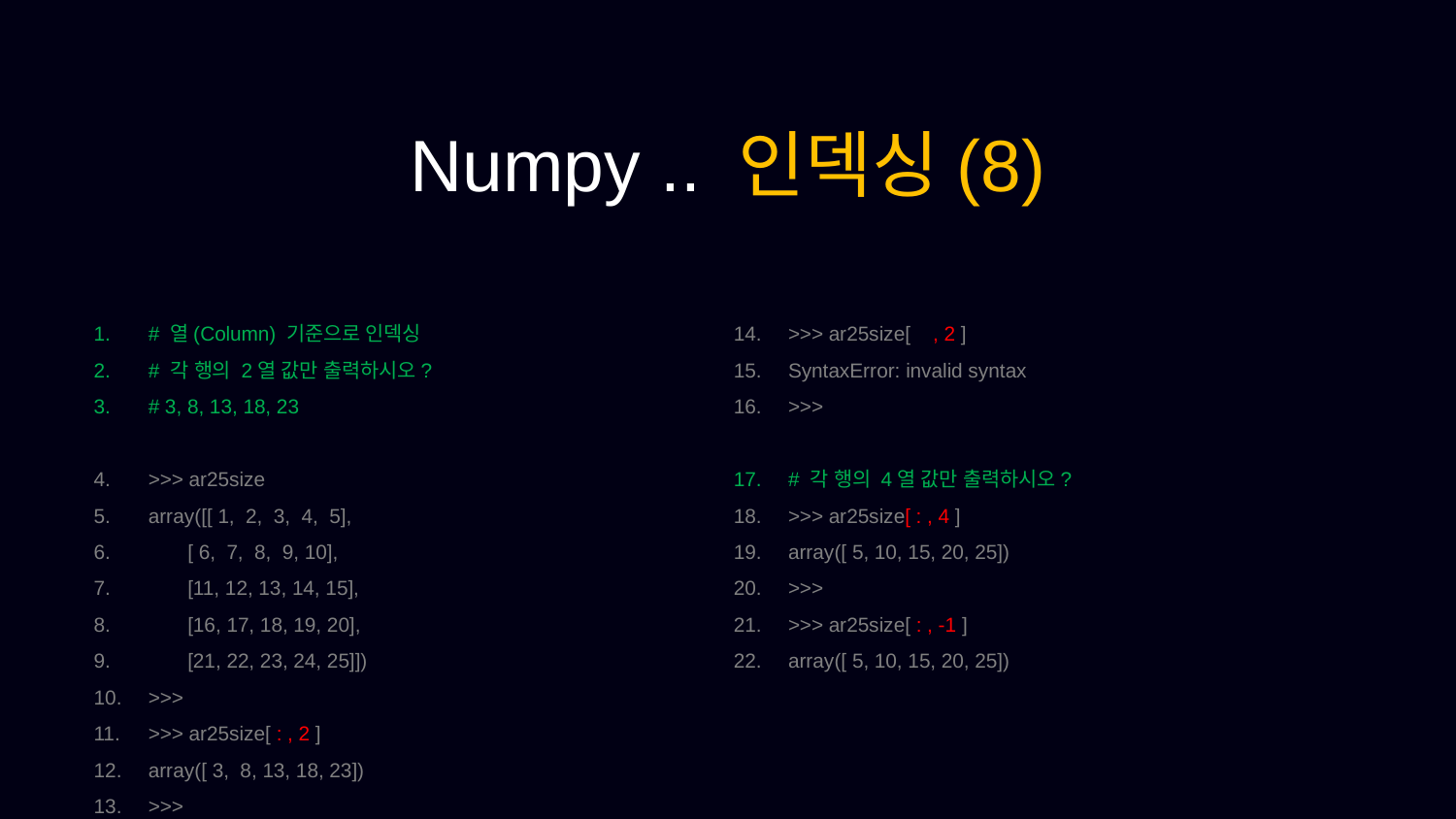

Numpy .. 인덱싱(8)
# 열(Column) 기준으로 인덱싱
# 각 행의 2열 값만 출력하시오?
# 3, 8, 13, 18, 23

>>> ar25size
array([[ 1,  2,  3,  4,  5],
       [ 6,  7,  8,  9, 10],
       [11, 12, 13, 14, 15],
       [16, 17, 18, 19, 20],
       [21, 22, 23, 24, 25]])
>>>
>>> ar25size[ : , 2 ]
array([ 3,  8, 13, 18, 23])
>>>
>>> ar25size[    , 2 ]
SyntaxError: invalid syntax
>>>

# 각 행의 4열 값만 출력하시오?
>>> ar25size[ : , 4 ]
array([ 5, 10, 15, 20, 25])
>>>
>>> ar25size[ : , -1 ]
array([ 5, 10, 15, 20, 25])